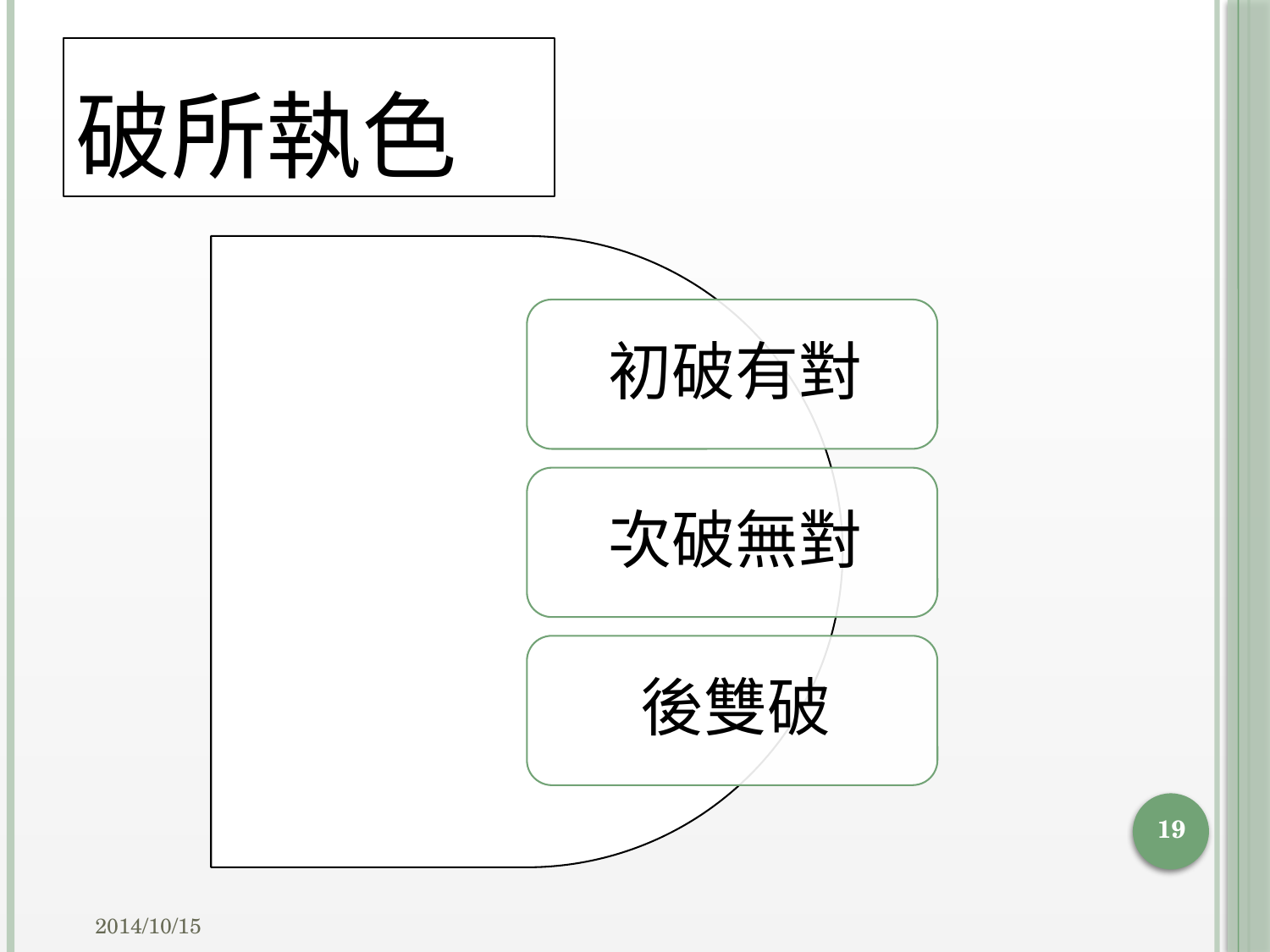

# 破所執色
初破有對
次破無對
後雙破
19
2014/10/15